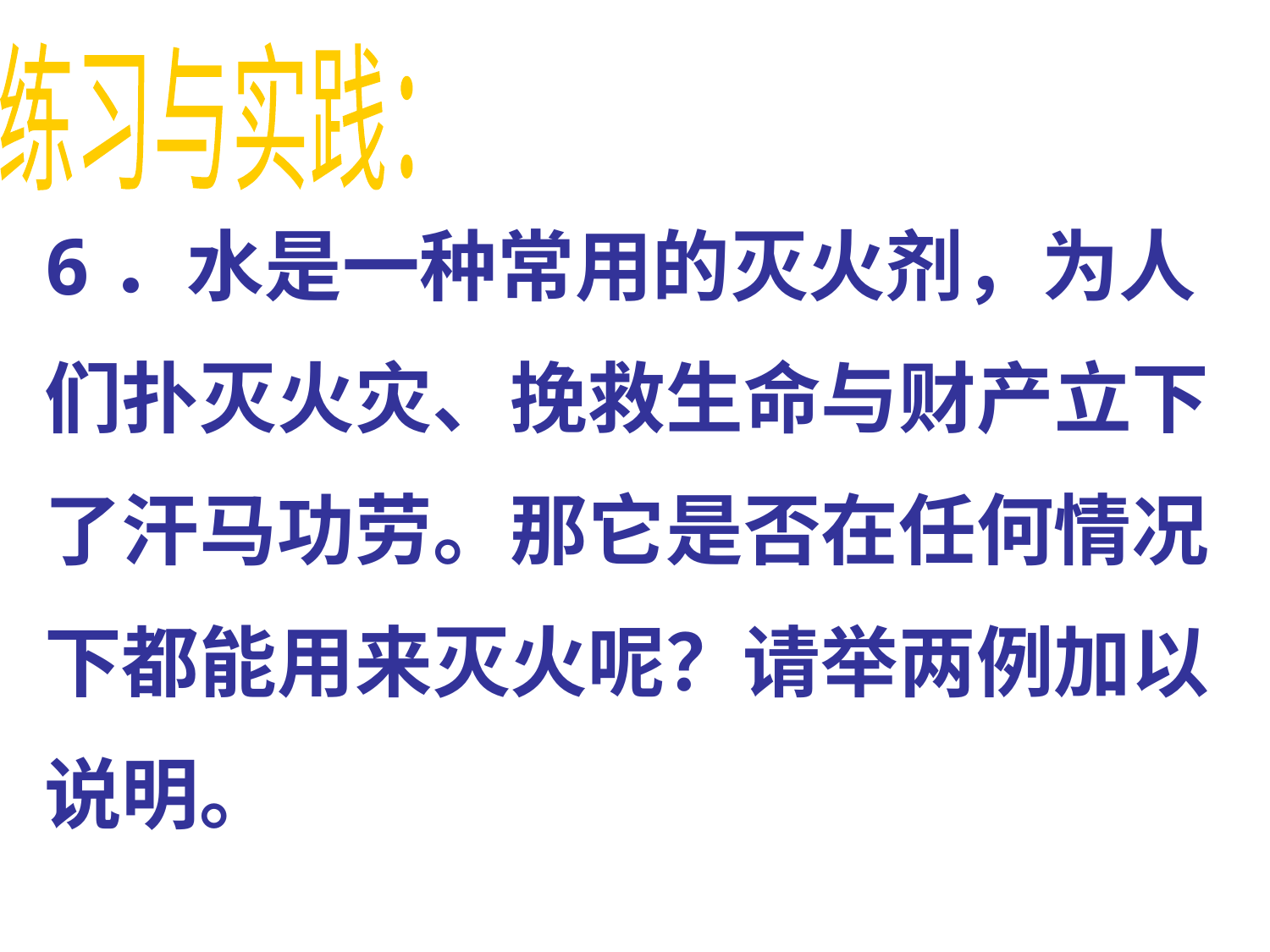

练习与实践：
6．水是一种常用的灭火剂，为人
们扑灭火灾、挽救生命与财产立下
了汗马功劳。那它是否在任何情况
下都能用来灭火呢？请举两例加以
说明。